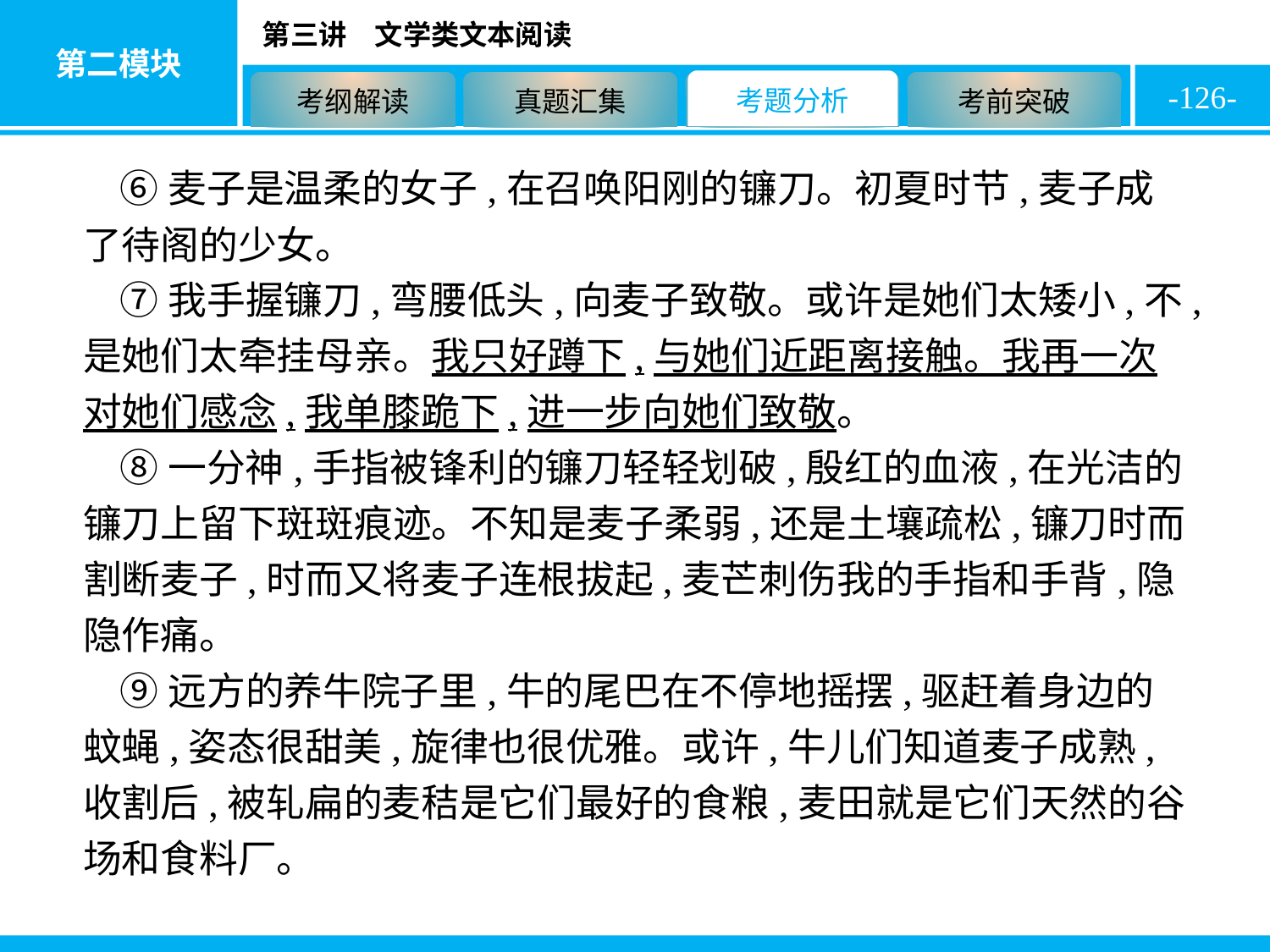

-126-
⑥麦子是温柔的女子,在召唤阳刚的镰刀。初夏时节,麦子成了待阁的少女。
⑦我手握镰刀,弯腰低头,向麦子致敬。或许是她们太矮小,不,是她们太牵挂母亲。我只好蹲下,与她们近距离接触。我再一次对她们感念,我单膝跪下,进一步向她们致敬。
⑧一分神,手指被锋利的镰刀轻轻划破,殷红的血液,在光洁的镰刀上留下斑斑痕迹。不知是麦子柔弱,还是土壤疏松,镰刀时而割断麦子,时而又将麦子连根拔起,麦芒刺伤我的手指和手背,隐隐作痛。
⑨远方的养牛院子里,牛的尾巴在不停地摇摆,驱赶着身边的蚊蝇,姿态很甜美,旋律也很优雅。或许,牛儿们知道麦子成熟,收割后,被轧扁的麦秸是它们最好的食粮,麦田就是它们天然的谷场和食料厂。